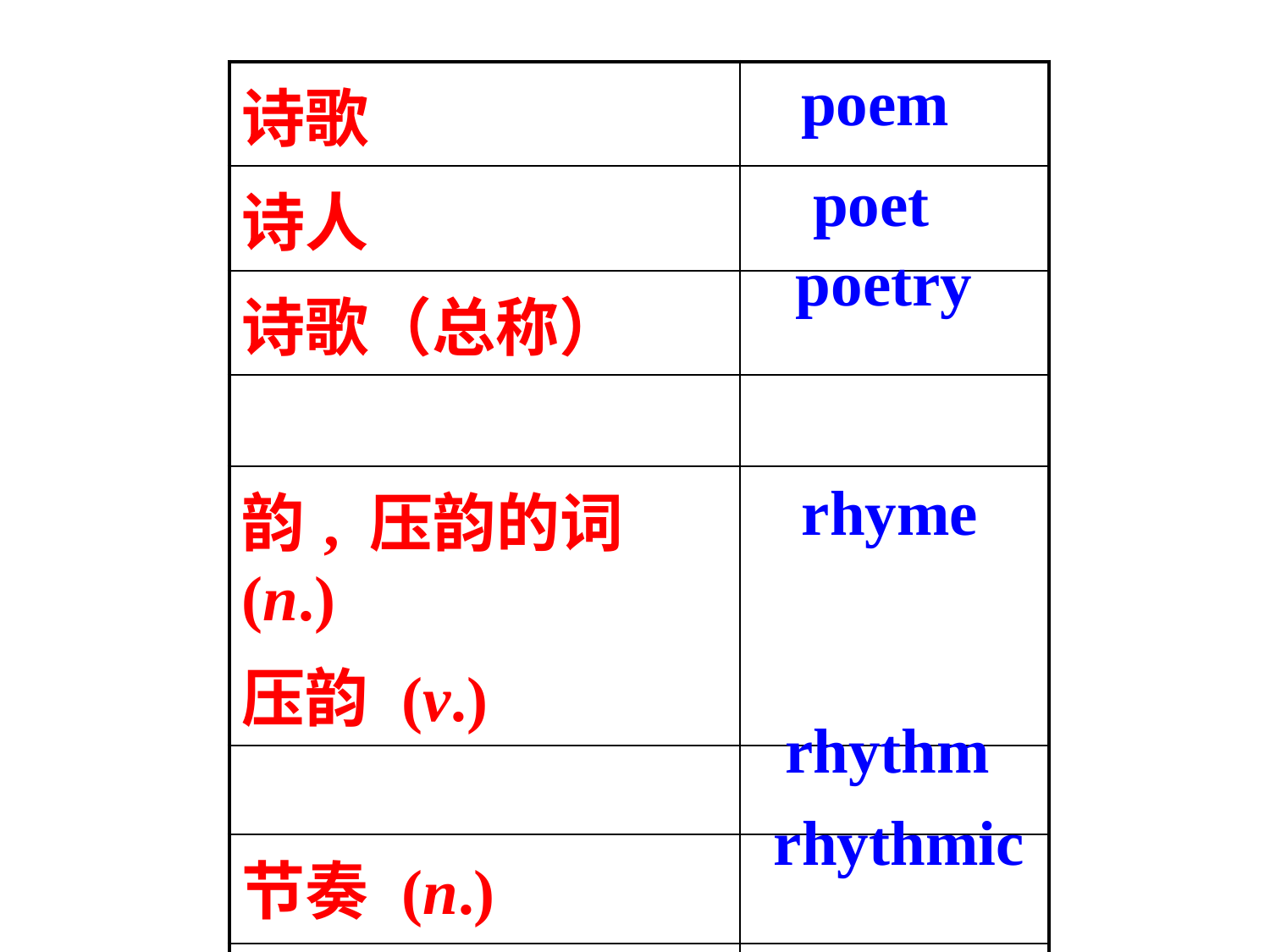

poem
| 诗歌 |  |
| --- | --- |
| 诗人 |  |
| 诗歌（总称） |  |
|  |  |
| 韵, 压韵的词 (n.) 压韵 (v.) |  |
|  |  |
| 节奏 (n.) |  |
| 有节奏的 (adj.) |  |
poet
poetry
rhyme
rhythm
rhythmic